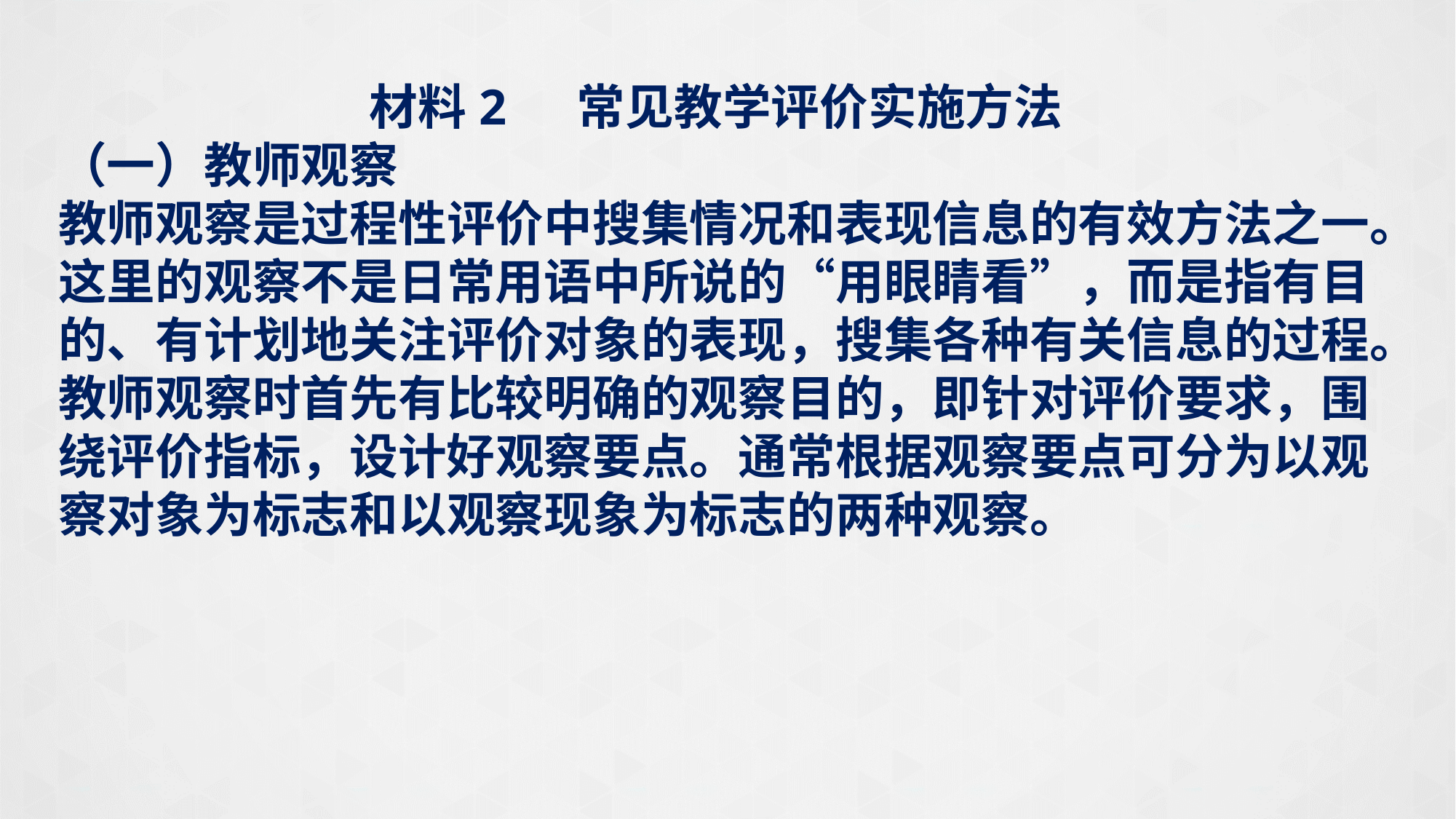

材料2  常见教学评价实施方法
（一）教师观察
教师观察是过程性评价中搜集情况和表现信息的有效方法之一。这里的观察不是日常用语中所说的“用眼睛看”，而是指有目的、有计划地关注评价对象的表现，搜集各种有关信息的过程。教师观察时首先有比较明确的观察目的，即针对评价要求，围绕评价指标，设计好观察要点。通常根据观察要点可分为以观察对象为标志和以观察现象为标志的两种观察。